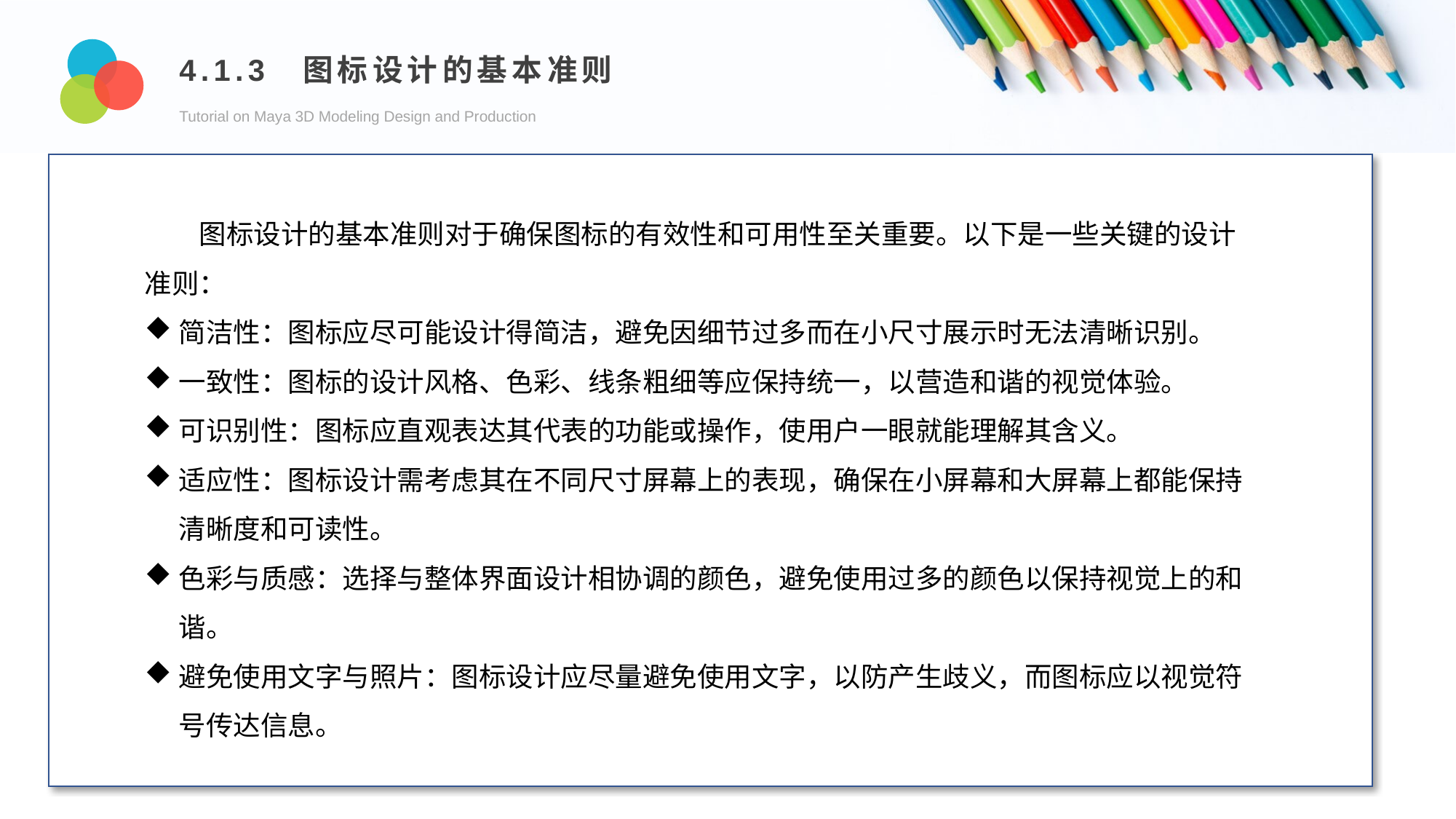

4.1.3  图标设计的基本准则
Tutorial on Maya 3D Modeling Design and Production
Design and Production
图标设计的基本准则对于确保图标的有效性和可用性至关重要。以下是一些关键的设计准则：
简洁性：图标应尽可能设计得简洁，避免因细节过多而在小尺寸展示时无法清晰识别。
一致性：图标的设计风格、色彩、线条粗细等应保持统一，以营造和谐的视觉体验。
可识别性：图标应直观表达其代表的功能或操作，使用户一眼就能理解其含义。
适应性：图标设计需考虑其在不同尺寸屏幕上的表现，确保在小屏幕和大屏幕上都能保持清晰度和可读性。
色彩与质感：选择与整体界面设计相协调的颜色，避免使用过多的颜色以保持视觉上的和谐。
避免使用文字与照片：图标设计应尽量避免使用文字，以防产生歧义，而图标应以视觉符号传达信息。